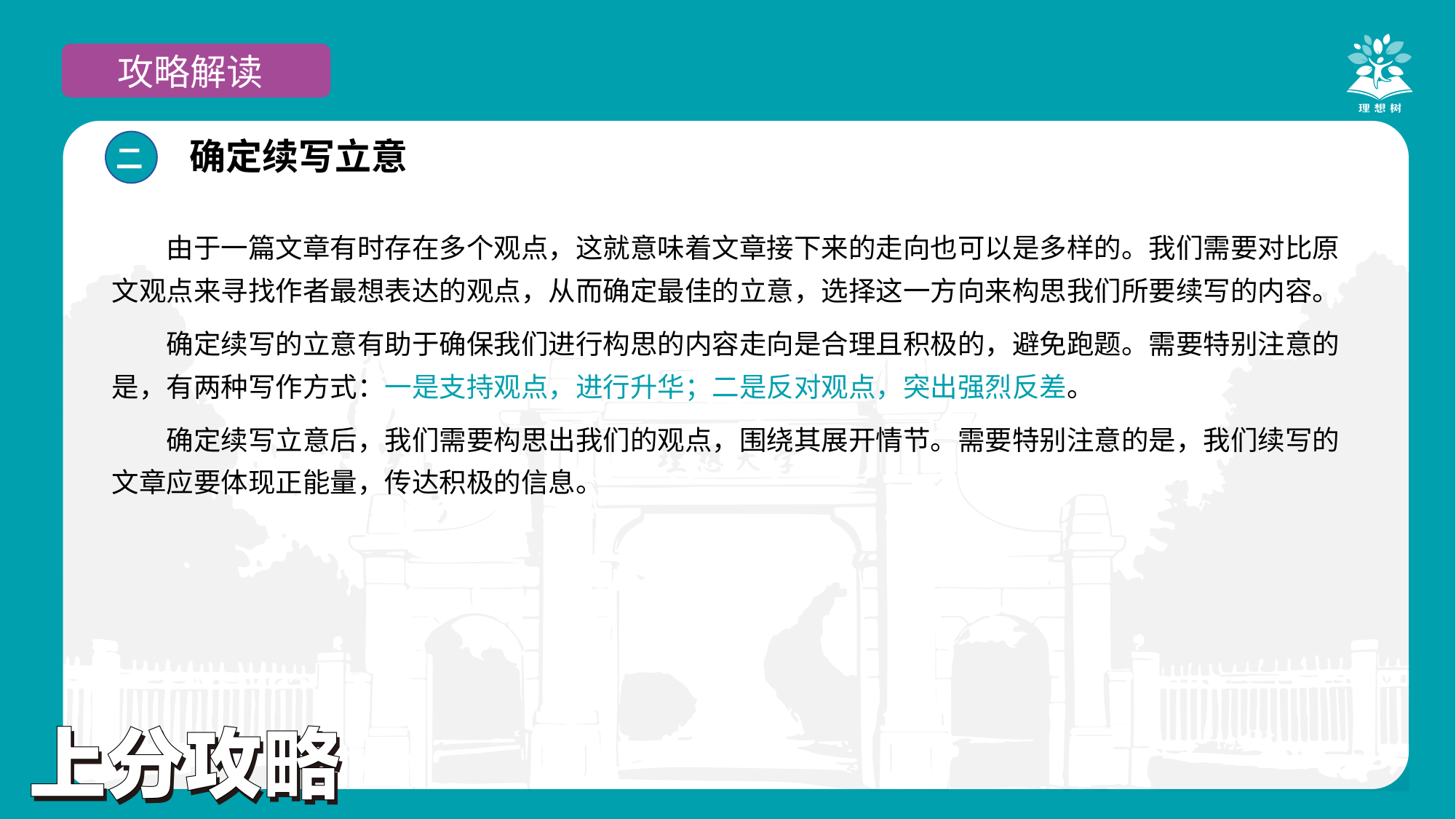

攻略解读
确定续写立意

二
由于一篇文章有时存在多个观点，这就意味着文章接下来的走向也可以是多样的。我们需要对比原文观点来寻找作者最想表达的观点，从而确定最佳的立意，选择这一方向来构思我们所要续写的内容。
确定续写的立意有助于确保我们进行构思的内容走向是合理且积极的，避免跑题。需要特别注意的是，有两种写作方式：一是支持观点，进行升华；二是反对观点，突出强烈反差。
确定续写立意后，我们需要构思出我们的观点，围绕其展开情节。需要特别注意的是，我们续写的文章应要体现正能量，传达积极的信息。